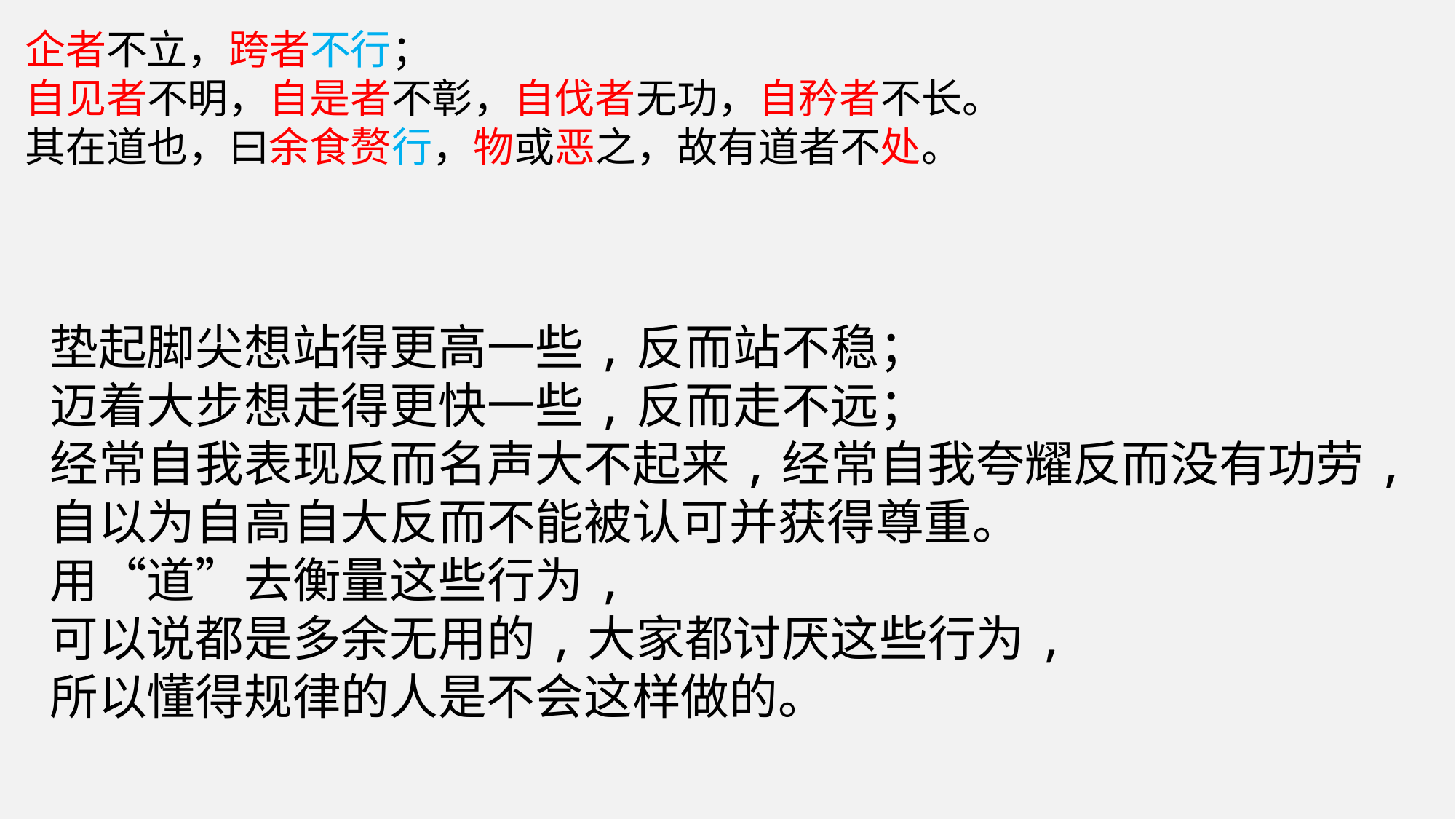

# 企者不立，跨者不行； 自见者不明，自是者不彰，自伐者无功，自矜者不长。 其在道也，曰余食赘行，物或恶之，故有道者不处。
垫起脚尖想站得更高一些,反而站不稳；
迈着大步想走得更快一些,反而走不远；
经常自我表现反而名声大不起来,经常自我夸耀反而没有功劳,
自以为自高自大反而不能被认可并获得尊重。
用“道”去衡量这些行为,
可以说都是多余无用的,大家都讨厌这些行为,
所以懂得规律的人是不会这样做的。